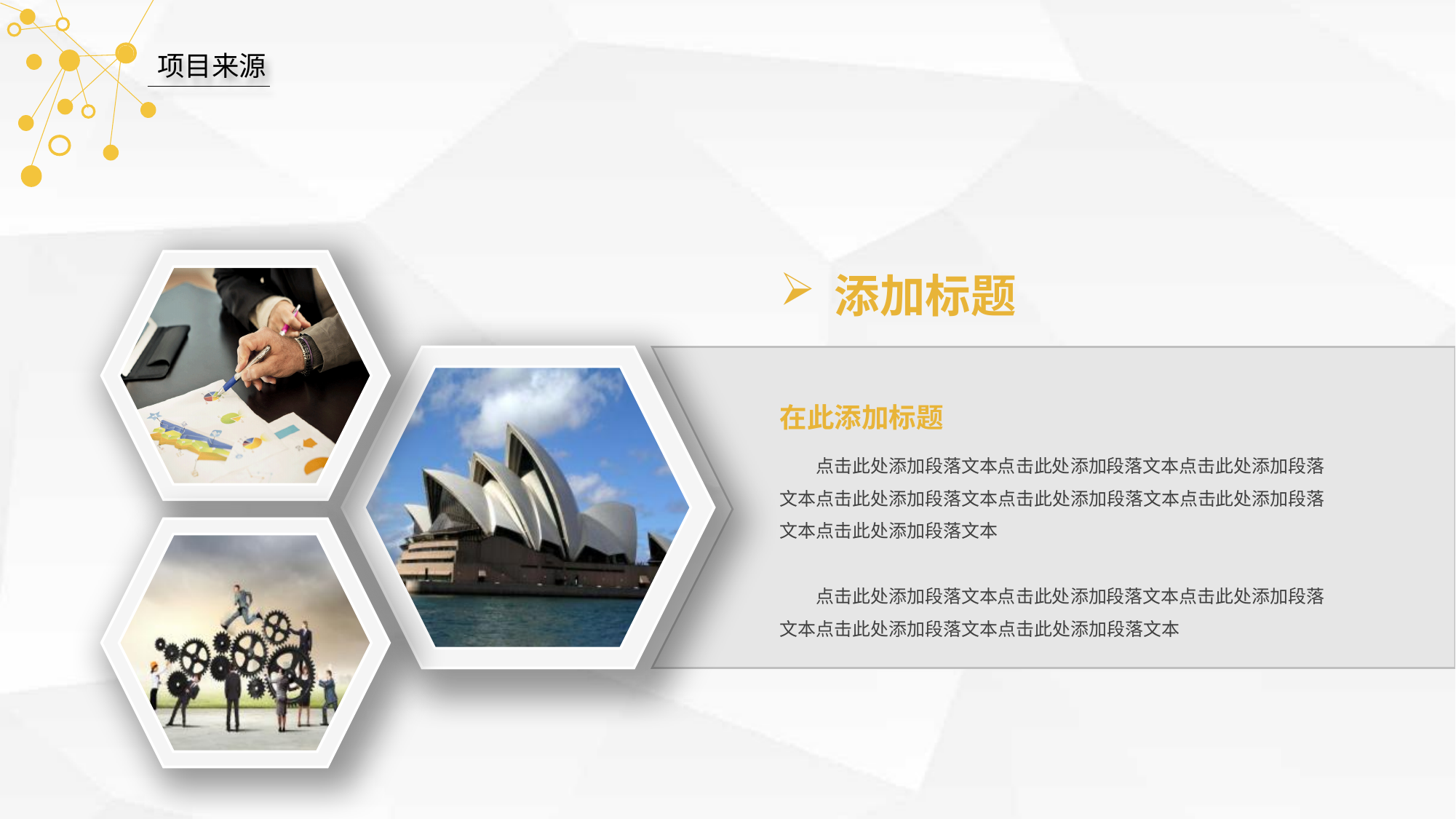

延迟符

项目来源
添加标题

在此添加标题
        点击此处添加段落文本点击此处添加段落文本点击此处添加段落文本点击此处添加段落文本点击此处添加段落文本点击此处添加段落文本点击此处添加段落文本

        点击此处添加段落文本点击此处添加段落文本点击此处添加段落文本点击此处添加段落文本点击此处添加段落文本